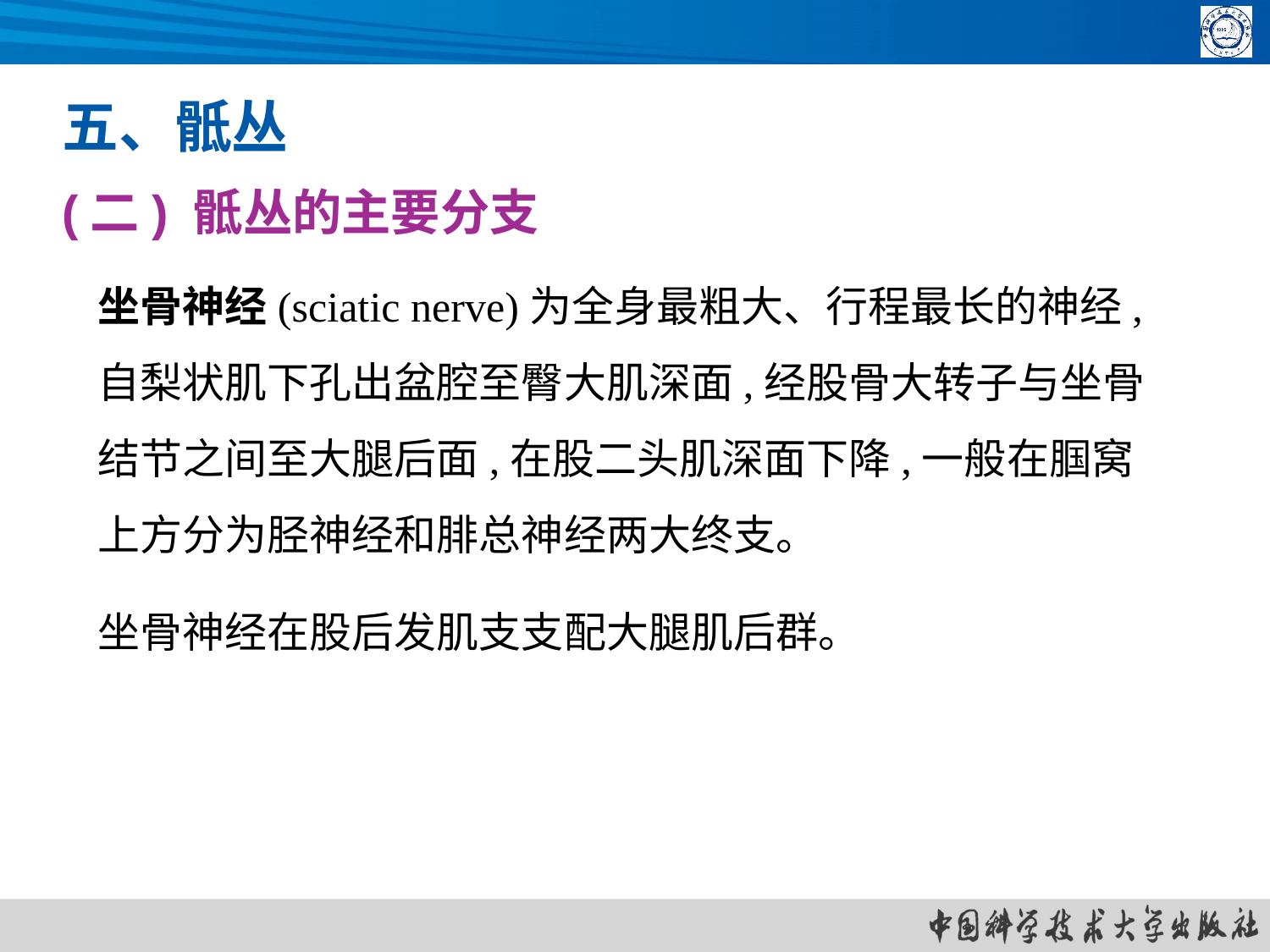

五、骶丛
(二) 骶丛的主要分支
坐骨神经(sciatic nerve)为全身最粗大、行程最长的神经, 自梨状肌下孔出盆腔至臀大肌深面,经股骨大转子与坐骨结节之间至大腿后面,在股二头肌深面下降,一般在腘窝上方分为胫神经和腓总神经两大终支。
坐骨神经在股后发肌支支配大腿肌后群。